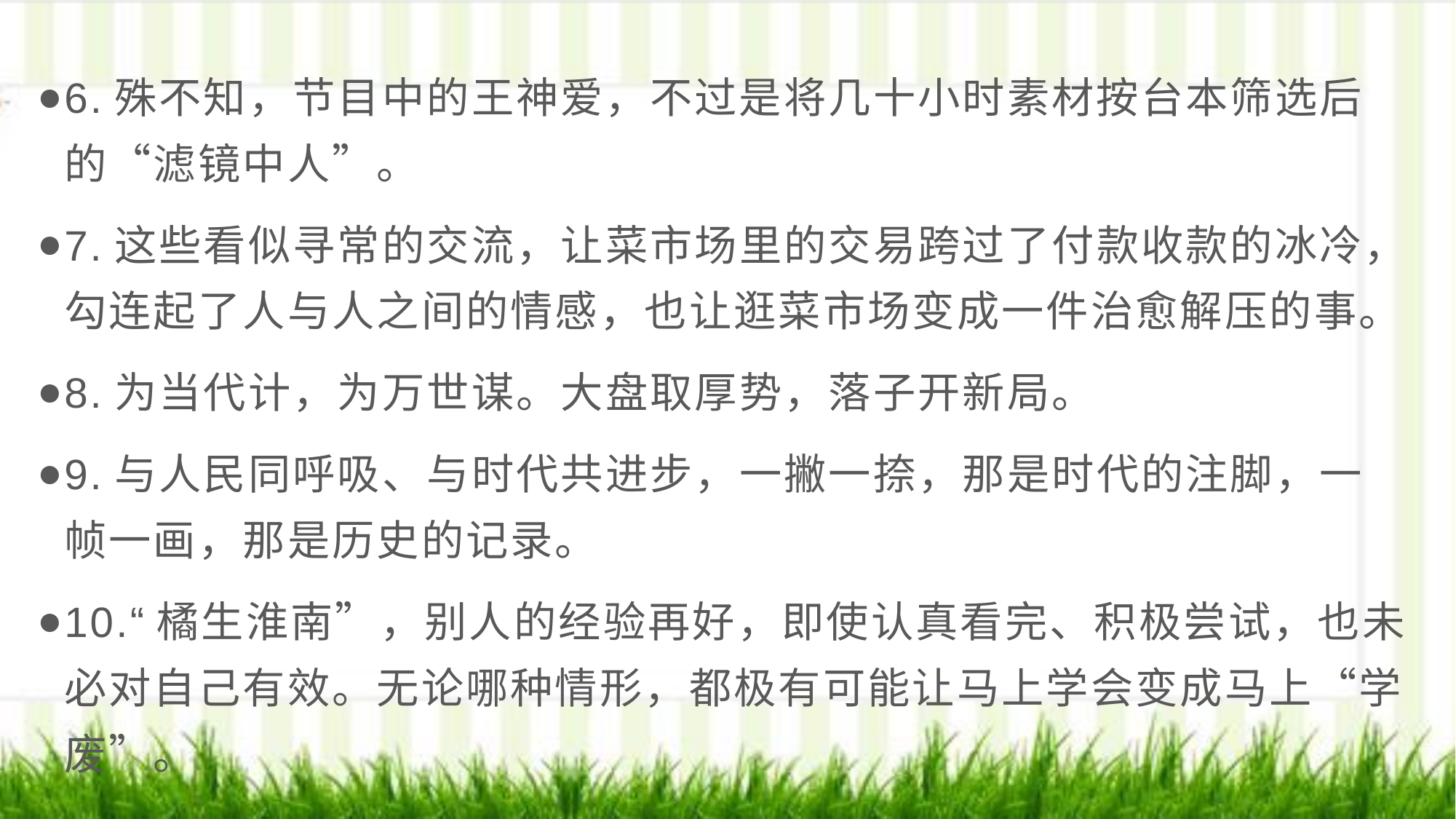

6.殊不知，节目中的王神爱，不过是将几十小时素材按台本筛选后的“滤镜中人”。
7.这些看似寻常的交流，让菜市场里的交易跨过了付款收款的冰冷，勾连起了人与人之间的情感，也让逛菜市场变成一件治愈解压的事。
8.为当代计，为万世谋。大盘取厚势，落子开新局。
9.与人民同呼吸、与时代共进步，一撇一捺，那是时代的注脚，一帧一画，那是历史的记录。
10.“橘生淮南”，别人的经验再好，即使认真看完、积极尝试，也未必对自己有效。无论哪种情形，都极有可能让马上学会变成马上“学废”。